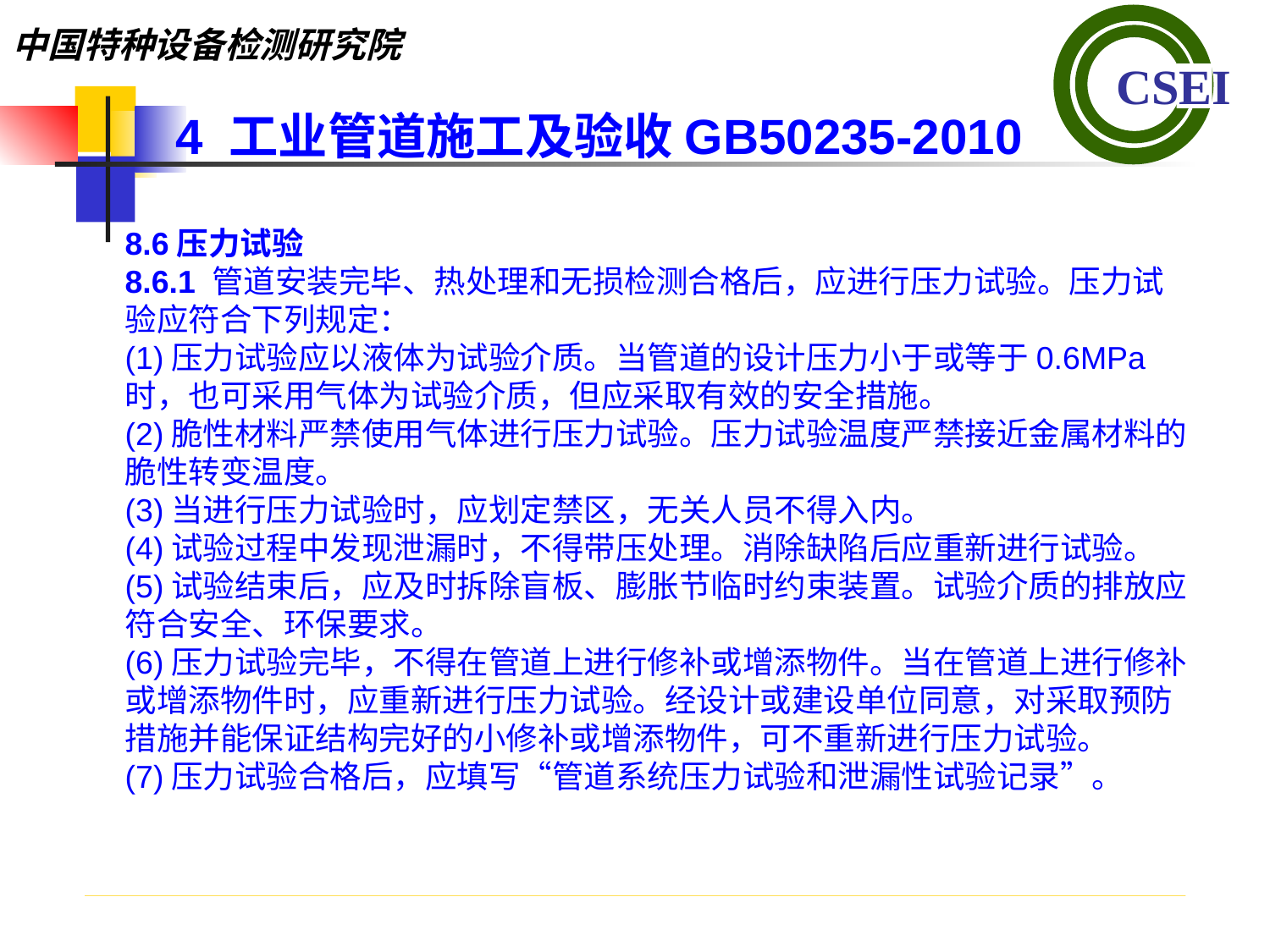

4 工业管道施工及验收GB50235-2010
8.6压力试验8.6.1 管道安装完毕、热处理和无损检测合格后，应进行压力试验。压力试验应符合下列规定：(1)压力试验应以液体为试验介质。当管道的设计压力小于或等于0.6MPa时，也可采用气体为试验介质，但应采取有效的安全措施。(2)脆性材料严禁使用气体进行压力试验。压力试验温度严禁接近金属材料的脆性转变温度。(3)当进行压力试验时，应划定禁区，无关人员不得入内。(4)试验过程中发现泄漏时，不得带压处理。消除缺陷后应重新进行试验。(5)试验结束后，应及时拆除盲板、膨胀节临时约束装置。试验介质的排放应符合安全、环保要求。(6)压力试验完毕，不得在管道上进行修补或增添物件。当在管道上进行修补或增添物件时，应重新进行压力试验。经设计或建设单位同意，对采取预防措施并能保证结构完好的小修补或增添物件，可不重新进行压力试验。(7)压力试验合格后，应填写“管道系统压力试验和泄漏性试验记录”。